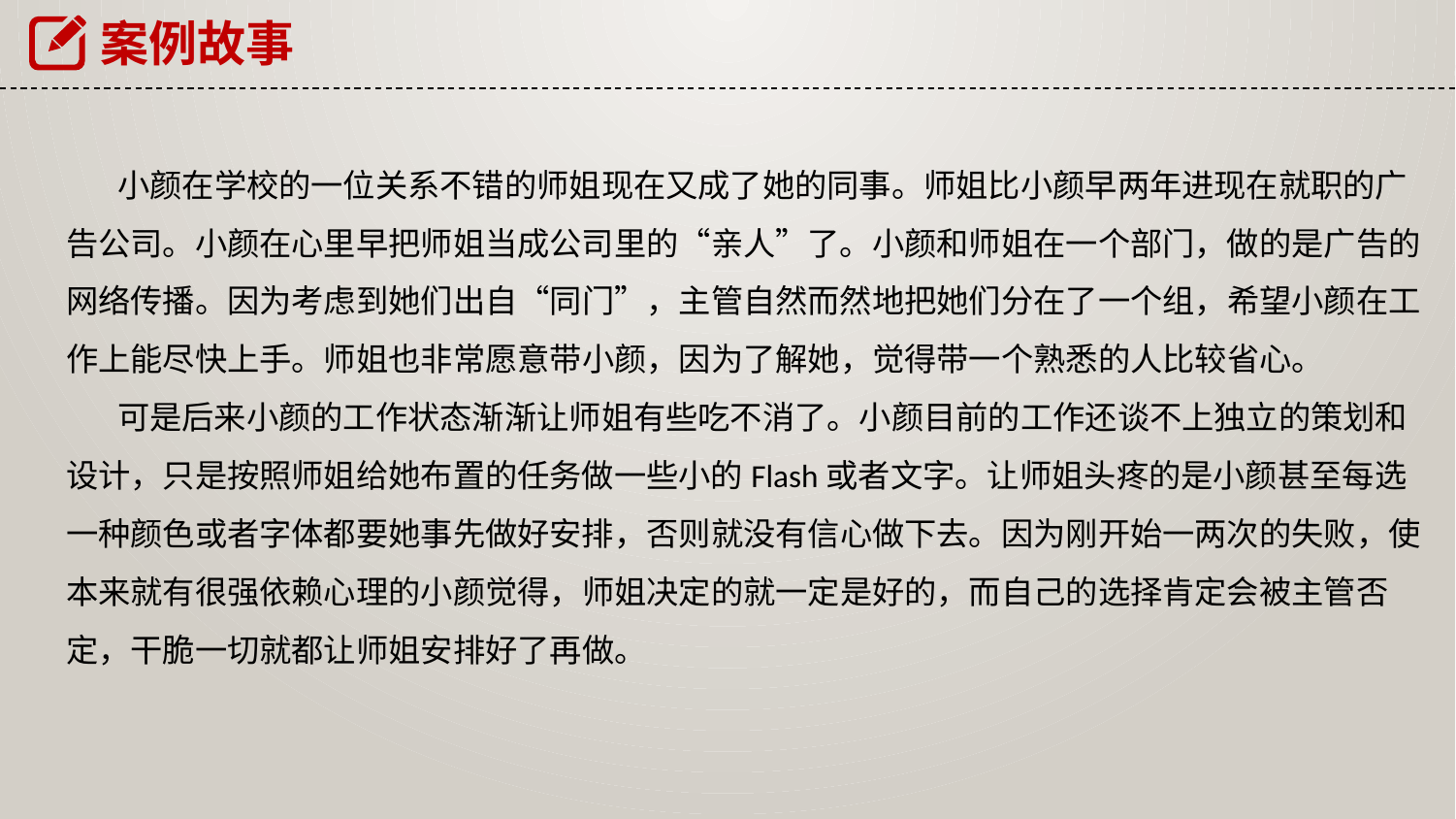

案例故事

      小颜在学校的一位关系不错的师姐现在又成了她的同事。师姐比小颜早两年进现在就职的广告公司。小颜在心里早把师姐当成公司里的“亲人”了。小颜和师姐在一个部门，做的是广告的网络传播。因为考虑到她们出自“同门”，主管自然而然地把她们分在了一个组，希望小颜在工作上能尽快上手。师姐也非常愿意带小颜，因为了解她，觉得带一个熟悉的人比较省心。
      可是后来小颜的工作状态渐渐让师姐有些吃不消了。小颜目前的工作还谈不上独立的策划和设计，只是按照师姐给她布置的任务做一些小的Flash或者文字。让师姐头疼的是小颜甚至每选一种颜色或者字体都要她事先做好安排，否则就没有信心做下去。因为刚开始一两次的失败，使本来就有很强依赖心理的小颜觉得，师姐决定的就一定是好的，而自己的选择肯定会被主管否定，干脆一切就都让师姐安排好了再做。
81